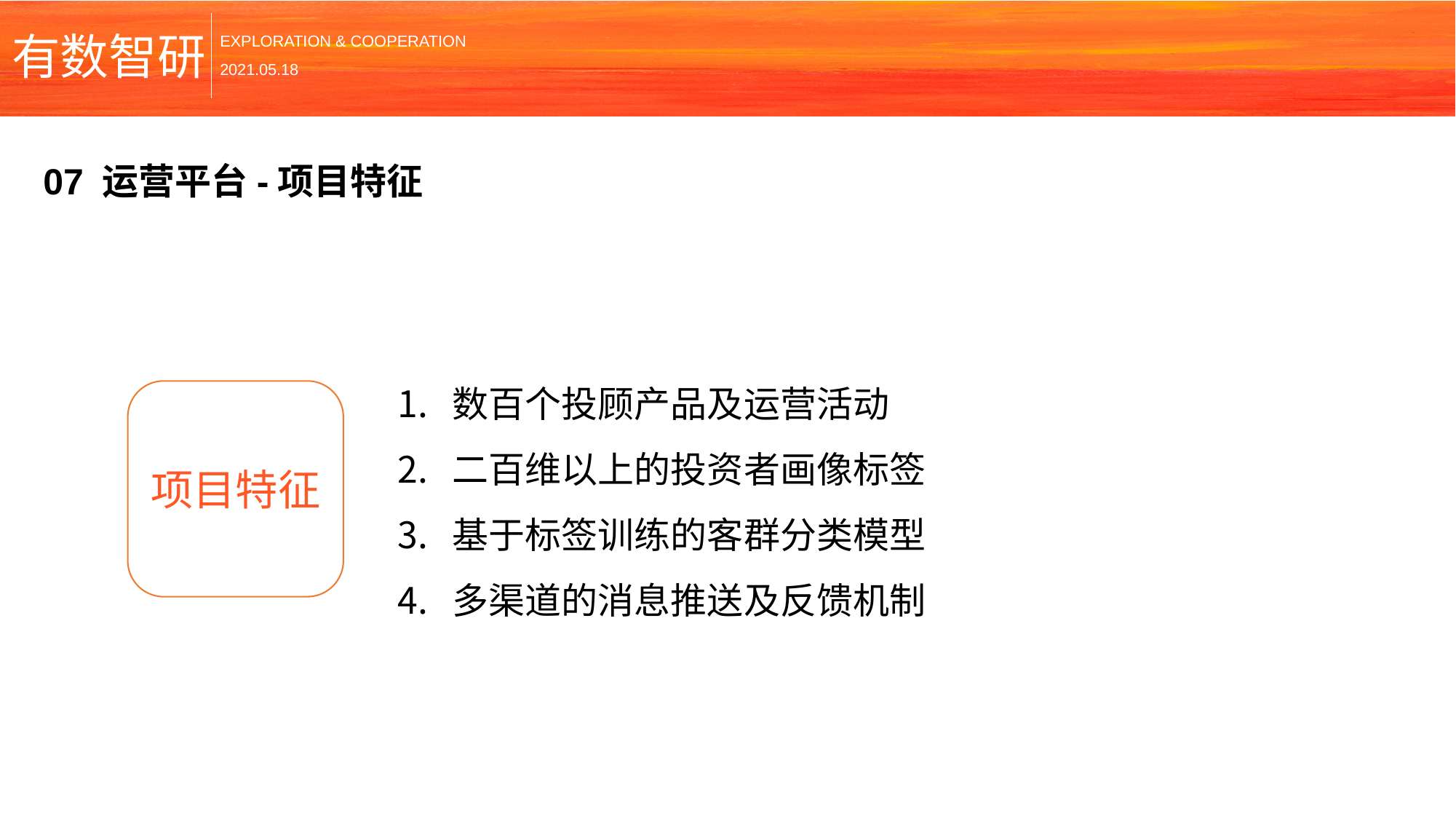

07 运营平台-项目特征
数百个投顾产品及运营活动
二百维以上的投资者画像标签
基于标签训练的客群分类模型
多渠道的消息推送及反馈机制
项目特征